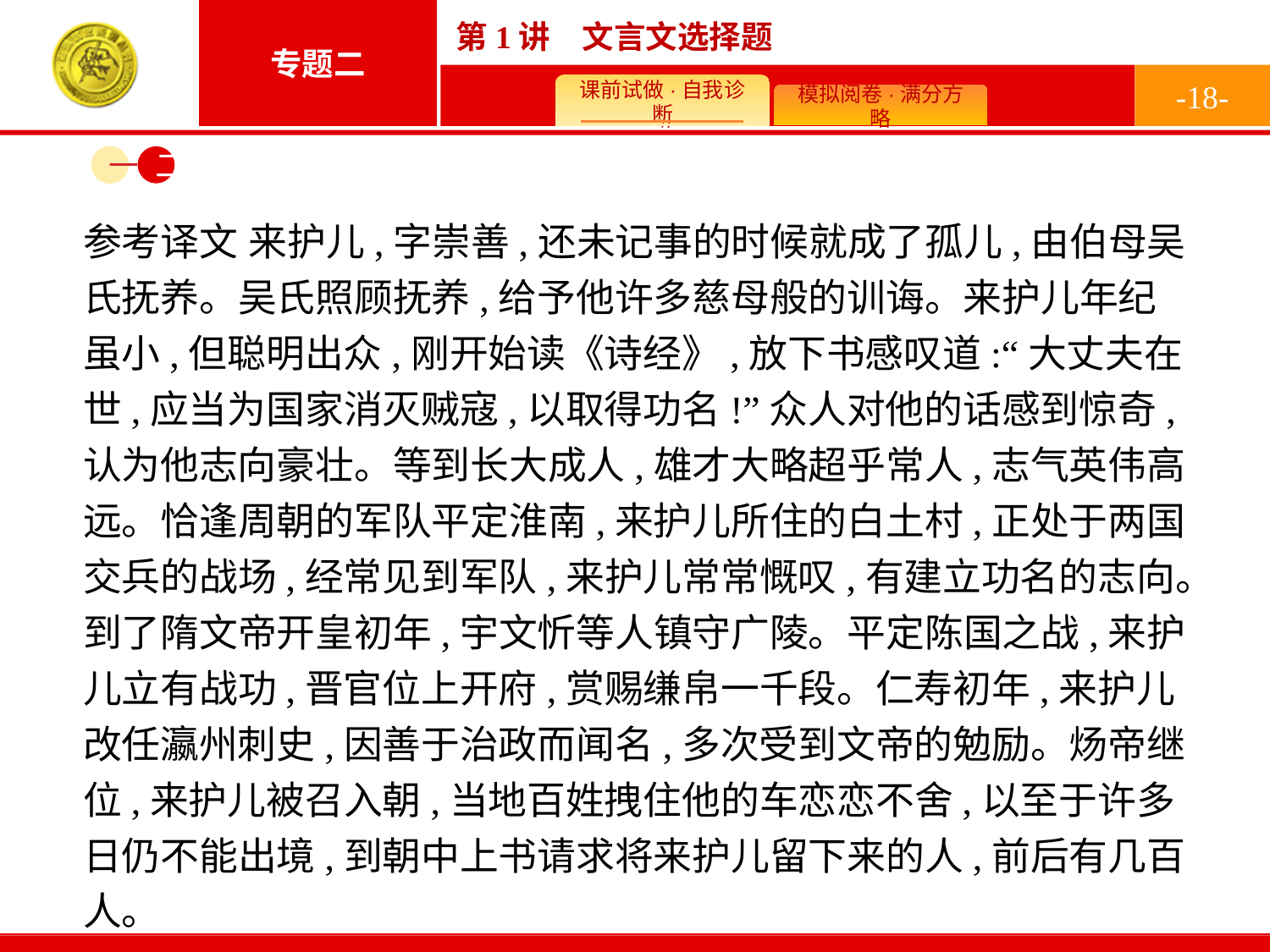

-18-
一
二
参考译文 来护儿,字崇善,还未记事的时候就成了孤儿,由伯母吴氏抚养。吴氏照顾抚养,给予他许多慈母般的训诲。来护儿年纪虽小,但聪明出众,刚开始读《诗经》,放下书感叹道:“大丈夫在世,应当为国家消灭贼寇,以取得功名!”众人对他的话感到惊奇,认为他志向豪壮。等到长大成人,雄才大略超乎常人,志气英伟高远。恰逢周朝的军队平定淮南,来护儿所住的白土村,正处于两国交兵的战场,经常见到军队,来护儿常常慨叹,有建立功名的志向。到了隋文帝开皇初年,宇文忻等人镇守广陵。平定陈国之战,来护儿立有战功,晋官位上开府,赏赐缣帛一千段。仁寿初年,来护儿改任瀛州刺史,因善于治政而闻名,多次受到文帝的勉励。炀帝继位,来护儿被召入朝,当地百姓拽住他的车恋恋不舍,以至于许多日仍不能出境,到朝中上书请求将来护儿留下来的人,前后有几百人。